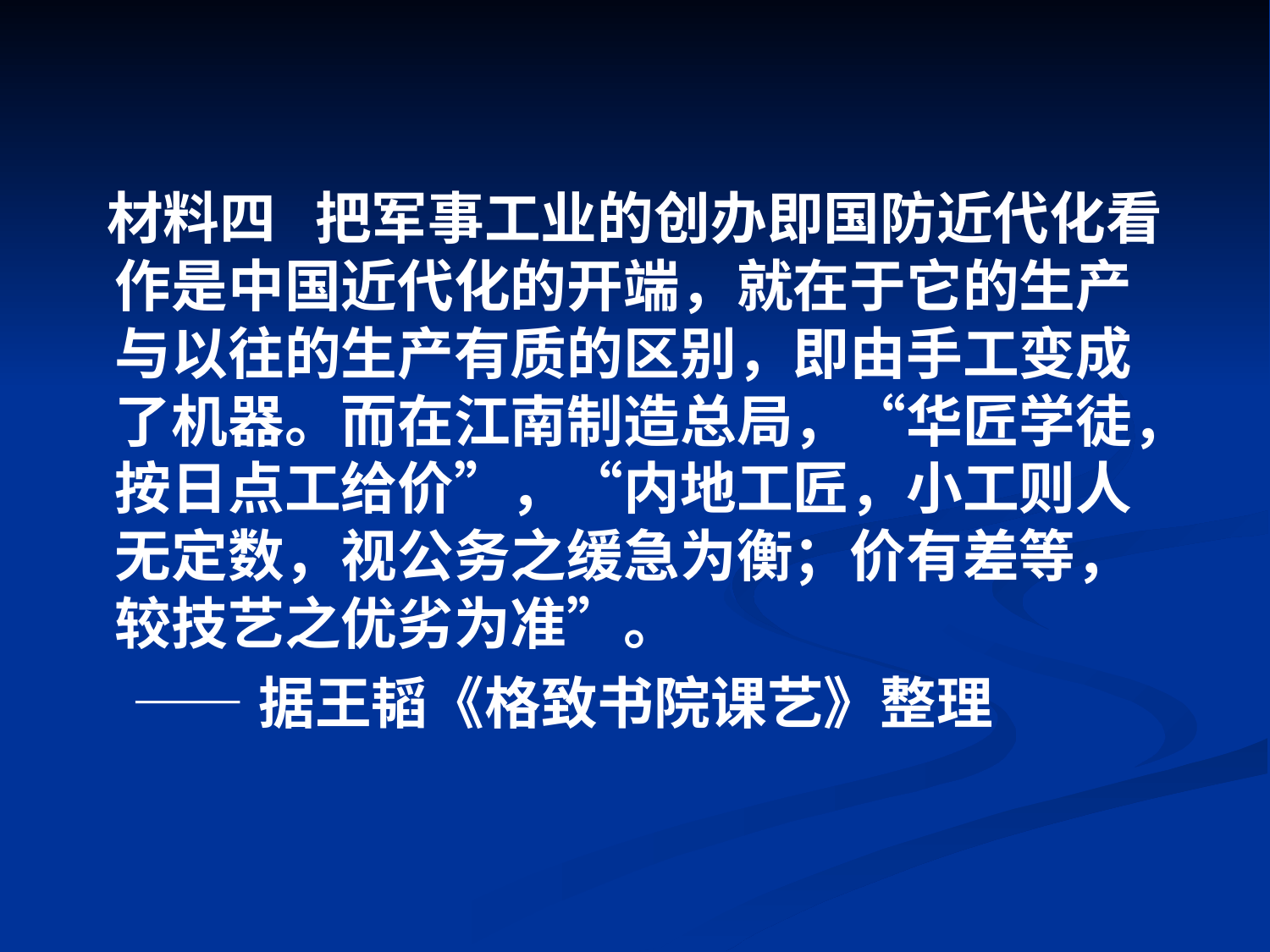

材料四   把军事工业的创办即国防近代化看作是中国近代化的开端，就在于它的生产与以往的生产有质的区别，即由手工变成了机器。而在江南制造总局，“华匠学徒，按日点工给价”，“内地工匠，小工则人无定数，视公务之缓急为衡；价有差等，较技艺之优劣为准”。
     ——据王韬《格致书院课艺》整理